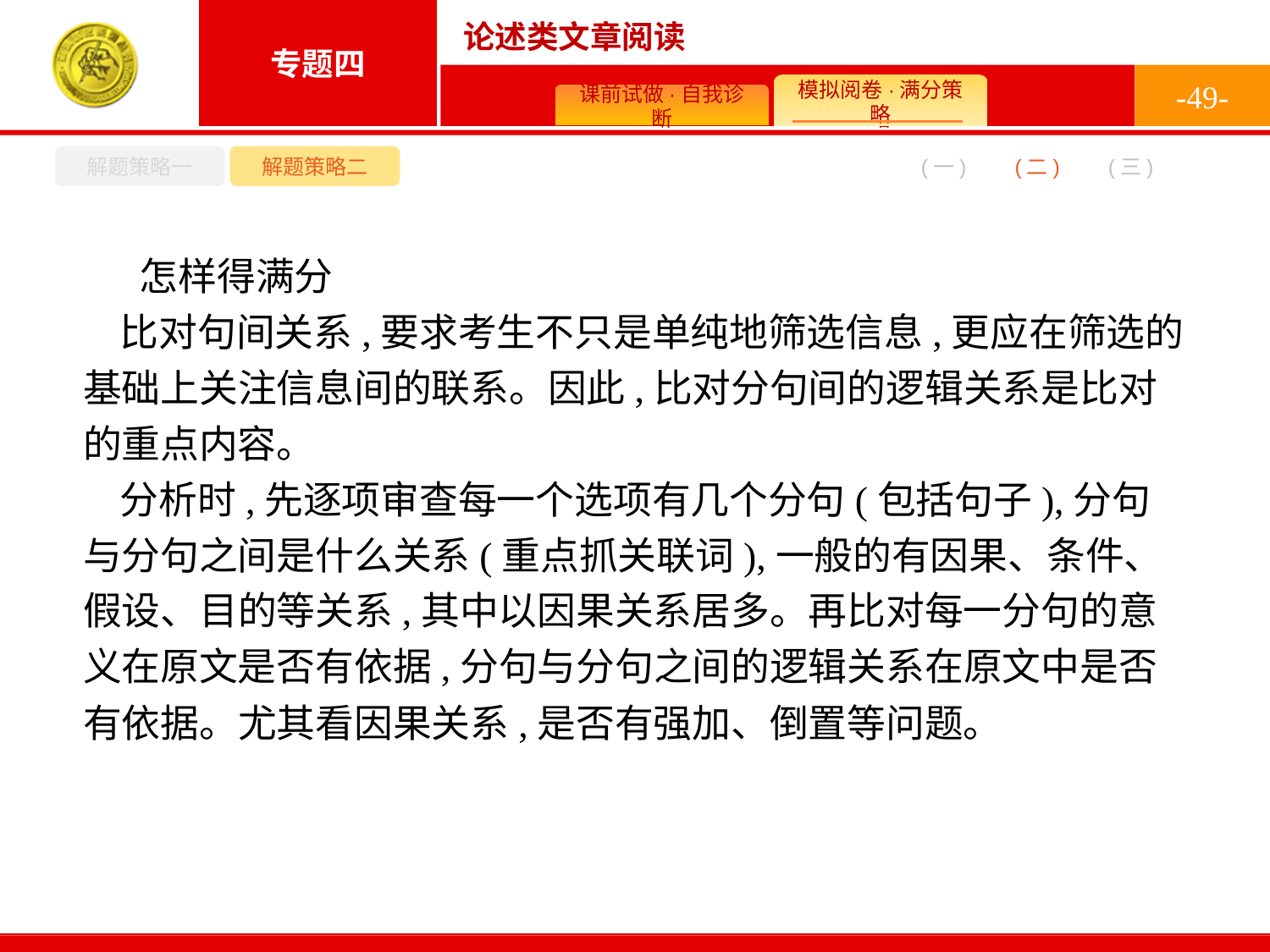

-49-
解题策略一
解题策略二
(二)
(一)
(三)
怎样得满分
比对句间关系,要求考生不只是单纯地筛选信息,更应在筛选的基础上关注信息间的联系。因此,比对分句间的逻辑关系是比对的重点内容。
分析时,先逐项审查每一个选项有几个分句(包括句子),分句与分句之间是什么关系(重点抓关联词),一般的有因果、条件、假设、目的等关系,其中以因果关系居多。再比对每一分句的意义在原文是否有依据,分句与分句之间的逻辑关系在原文中是否有依据。尤其看因果关系,是否有强加、倒置等问题。